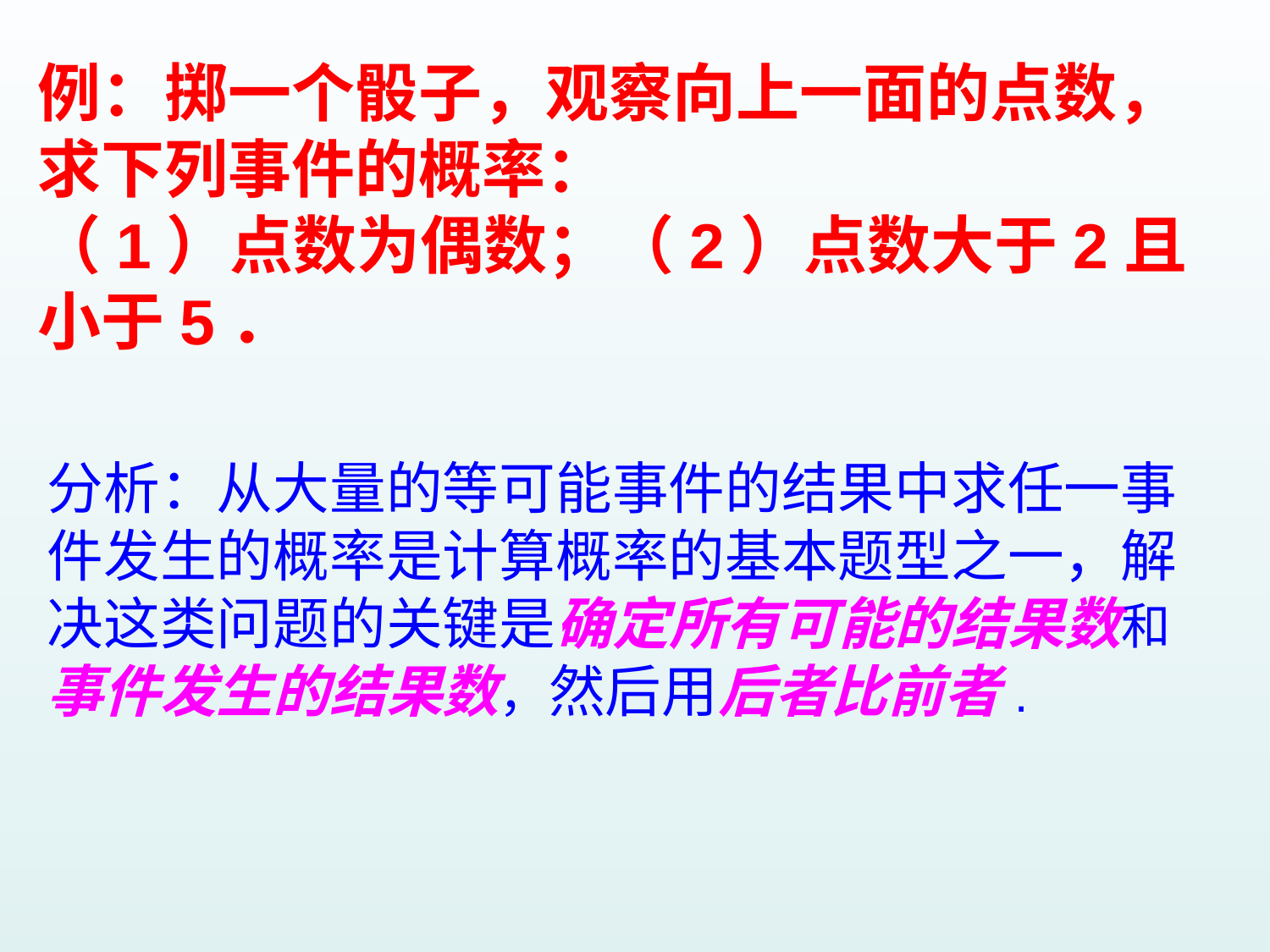

例：掷一个骰子，观察向上一面的点数，求下列事件的概率：
（1）点数为偶数；（2）点数大于2且小于5．
分析：从大量的等可能事件的结果中求任一事件发生的概率是计算概率的基本题型之一，解决这类问题的关键是确定所有可能的结果数和事件发生的结果数，然后用后者比前者.